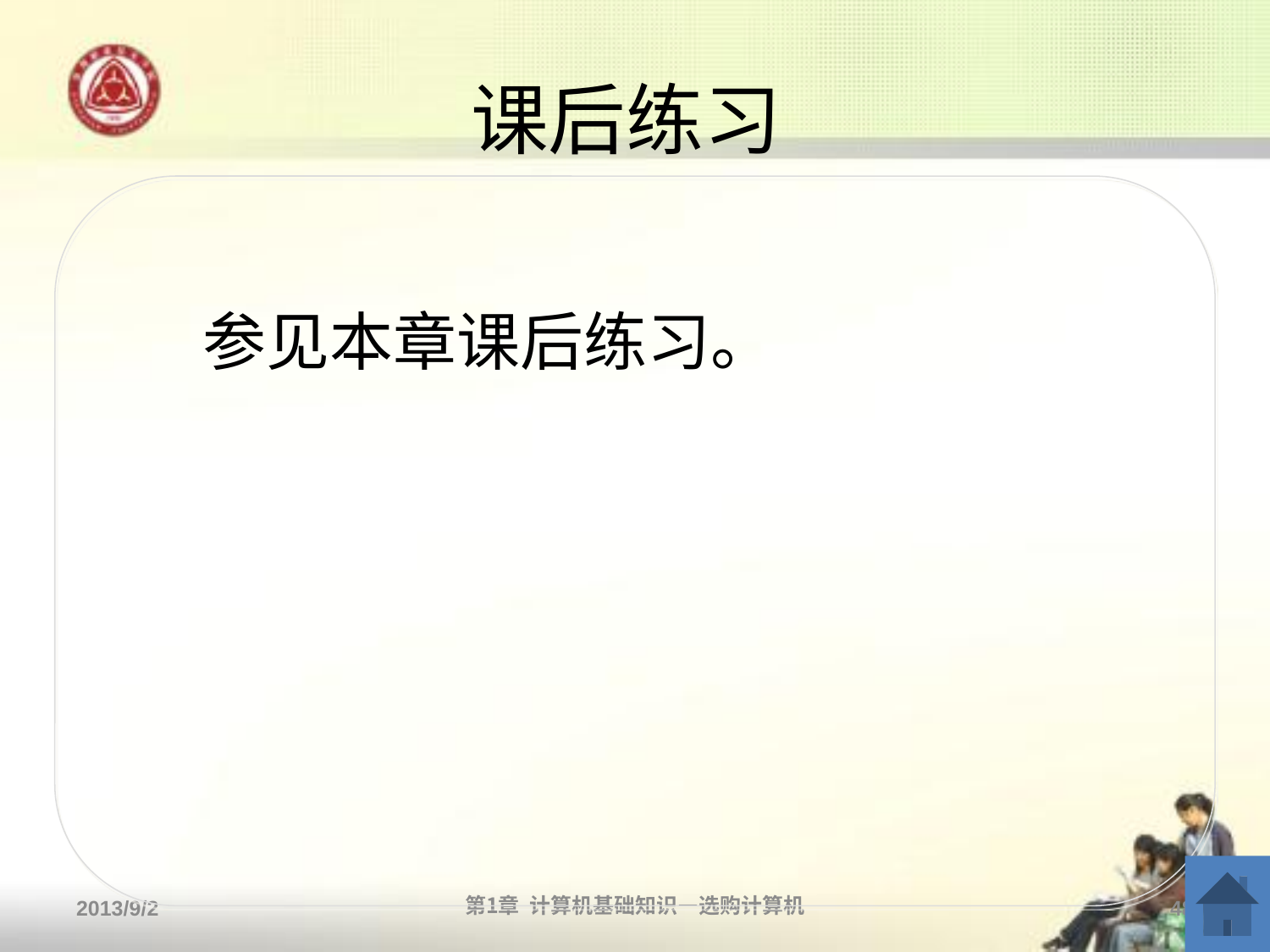

# 课后练习

参见本章课后练习。

2013/9/2
第1章  计算机基础知识—选购计算机
48